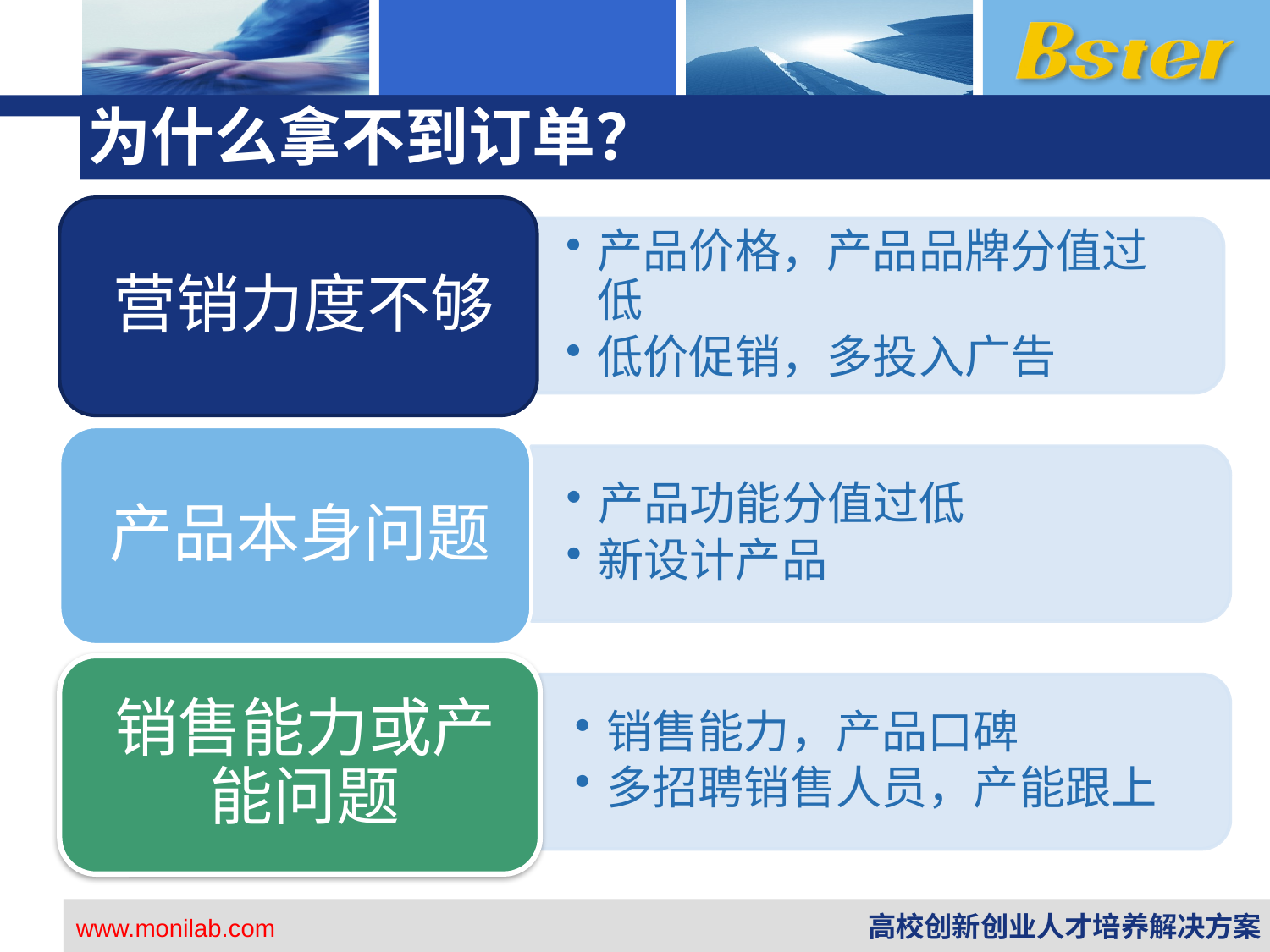

# 为什么拿不到订单？
产品价格，产品品牌分值过低
低价促销，多投入广告
营销力度不够
产品功能分值过低
新设计产品
产品本身问题
销售能力，产品口碑
多招聘销售人员，产能跟上
销售能力或产能问题